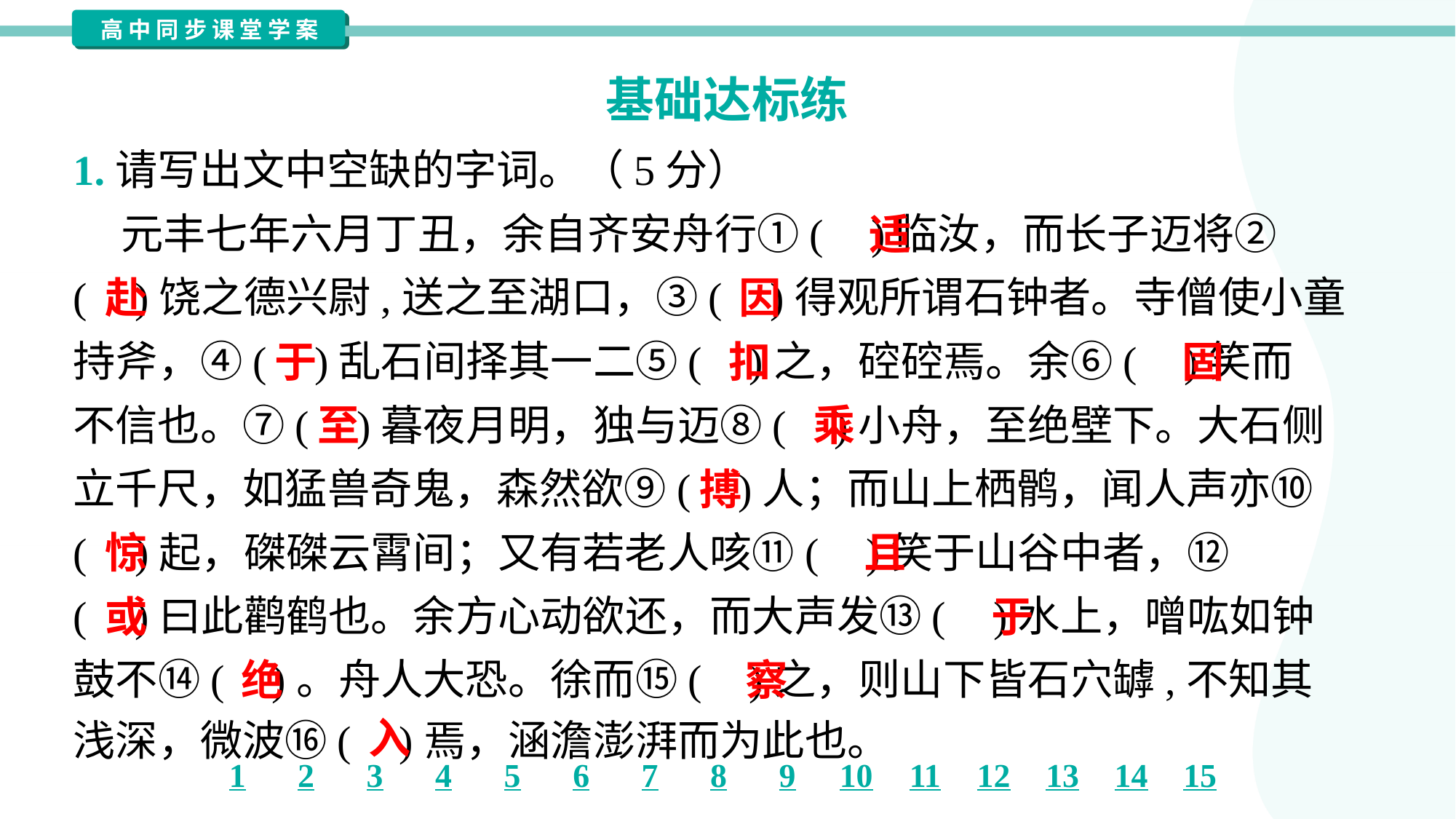

基础达标练
1.请写出文中空缺的字词。（5分）
    元丰七年六月丁丑，余自齐安舟行①(    )临汝，而长子迈将②
(    )饶之德兴尉,送之至湖口，③(    )得观所谓石钟者。寺僧使小童
持斧，④(    )乱石间择其一二⑤(    )之，硿硿焉。余⑥(    )笑而
不信也。⑦(    )暮夜月明，独与迈⑧(    )小舟，至绝壁下。大石侧
立千尺，如猛兽奇鬼，森然欲⑨(    )人；而山上栖鹘，闻人声亦⑩
(    )起，磔磔云霄间；又有若老人咳⑪(    )笑于山谷中者，⑫
(    )曰此鹳鹤也。余方心动欲还，而大声发⑬(    )水上，噌吰如钟
鼓不⑭(    )。舟人大恐。徐而⑮(    )之，则山下皆石穴罅,不知其
浅深，微波⑯(    )焉，涵澹澎湃而为此也。#1.1
适
赴
因
于
扣
固
至
乘
搏
惊
且
或
于
绝
察
入